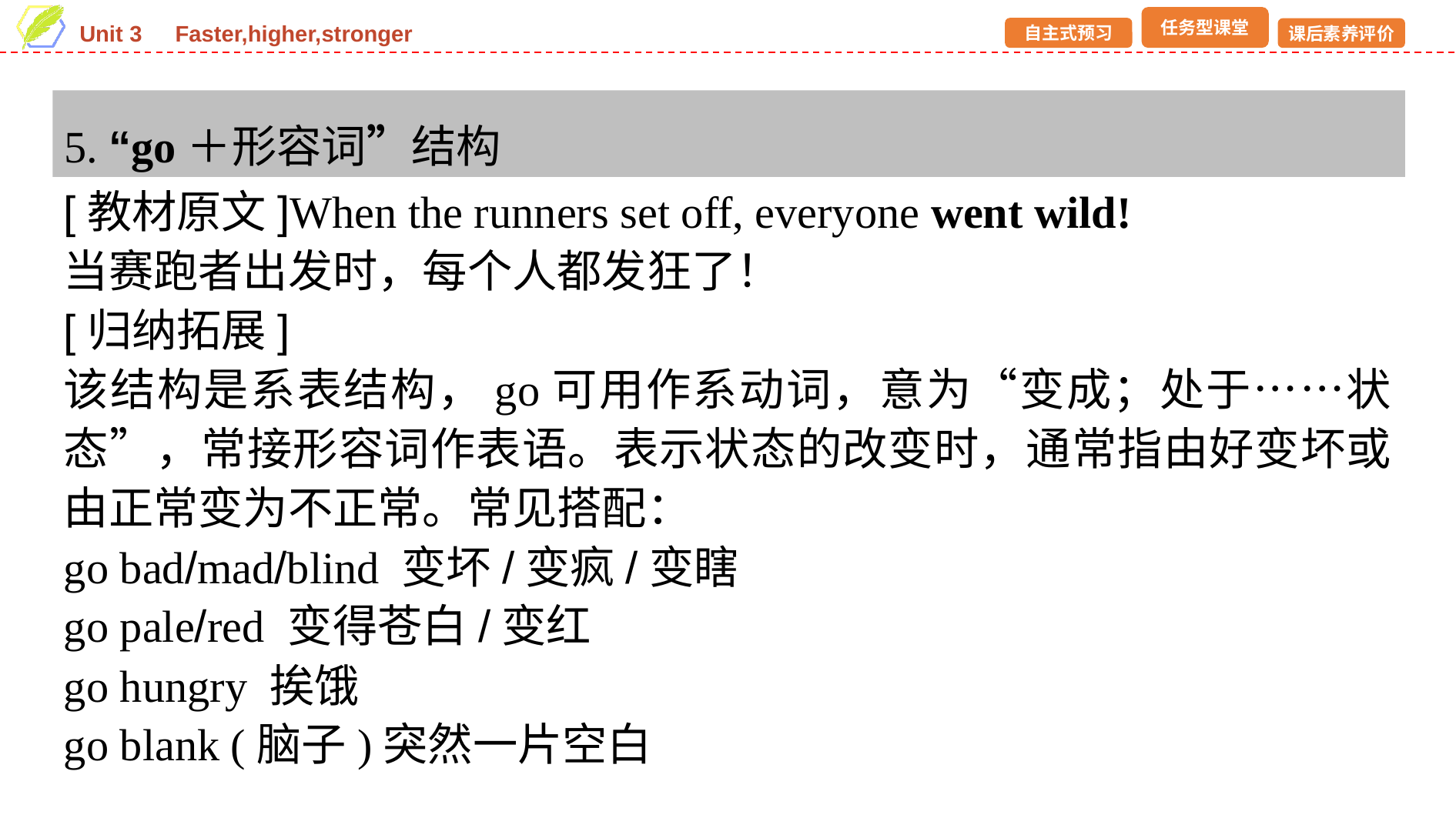

5. “go＋形容词”结构
[教材原文]When the runners set off, everyone went wild!
当赛跑者出发时，每个人都发狂了！
[归纳拓展]
该结构是系表结构，go可用作系动词，意为“变成；处于……状态”，常接形容词作表语。表示状态的改变时，通常指由好变坏或由正常变为不正常。常见搭配：
go bad/mad/blind 变坏/变疯/变瞎
go pale/red 变得苍白/变红
go hungry 挨饿
go blank (脑子)突然一片空白